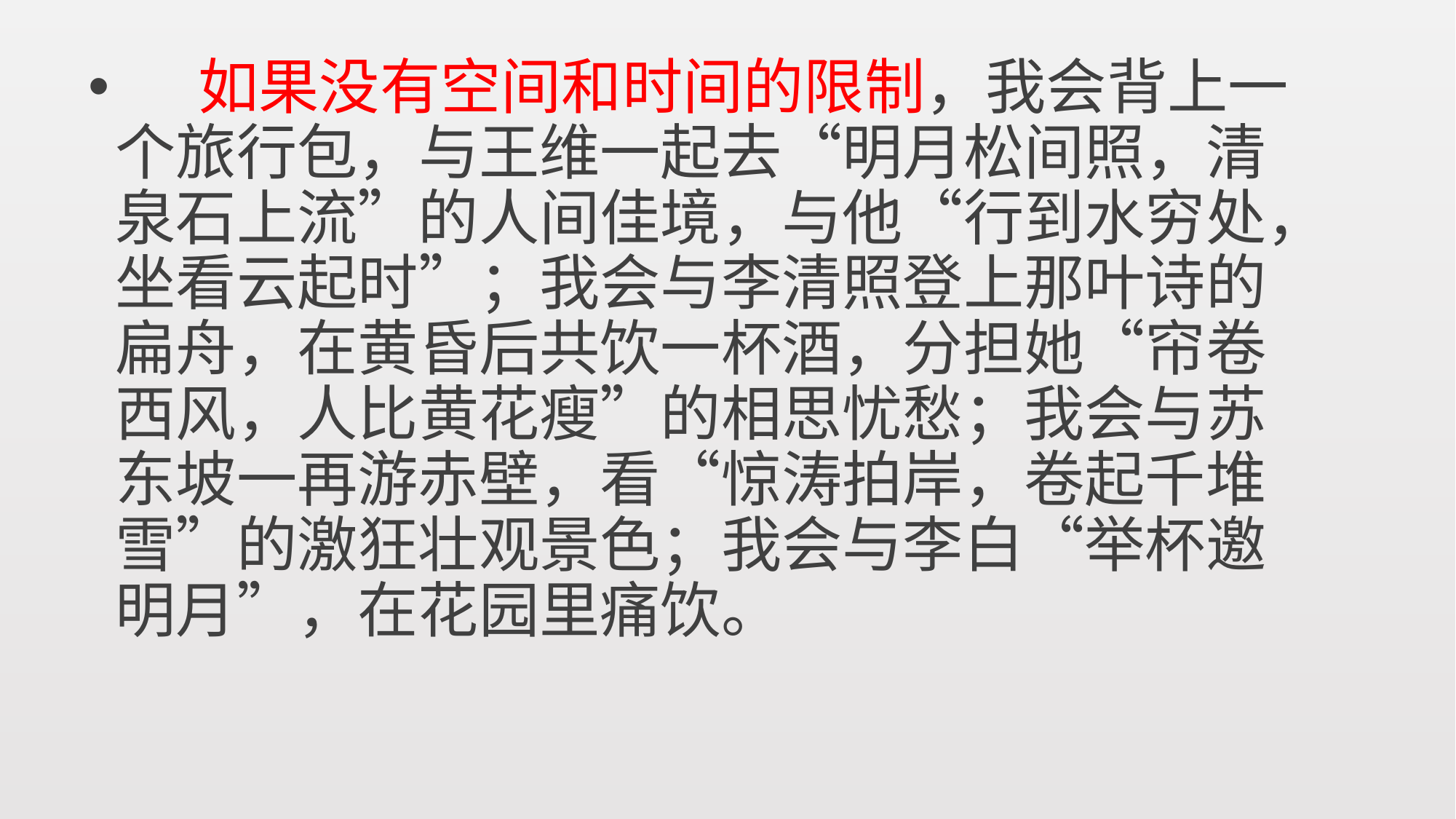

如果没有空间和时间的限制，我会背上一个旅行包，与王维一起去“明月松间照，清泉石上流”的人间佳境，与他“行到水穷处，坐看云起时”；我会与李清照登上那叶诗的扁舟，在黄昏后共饮一杯酒，分担她“帘卷西风，人比黄花瘦”的相思忧愁；我会与苏东坡一再游赤壁，看“惊涛拍岸，卷起千堆雪”的激狂壮观景色；我会与李白“举杯邀明月”，在花园里痛饮。